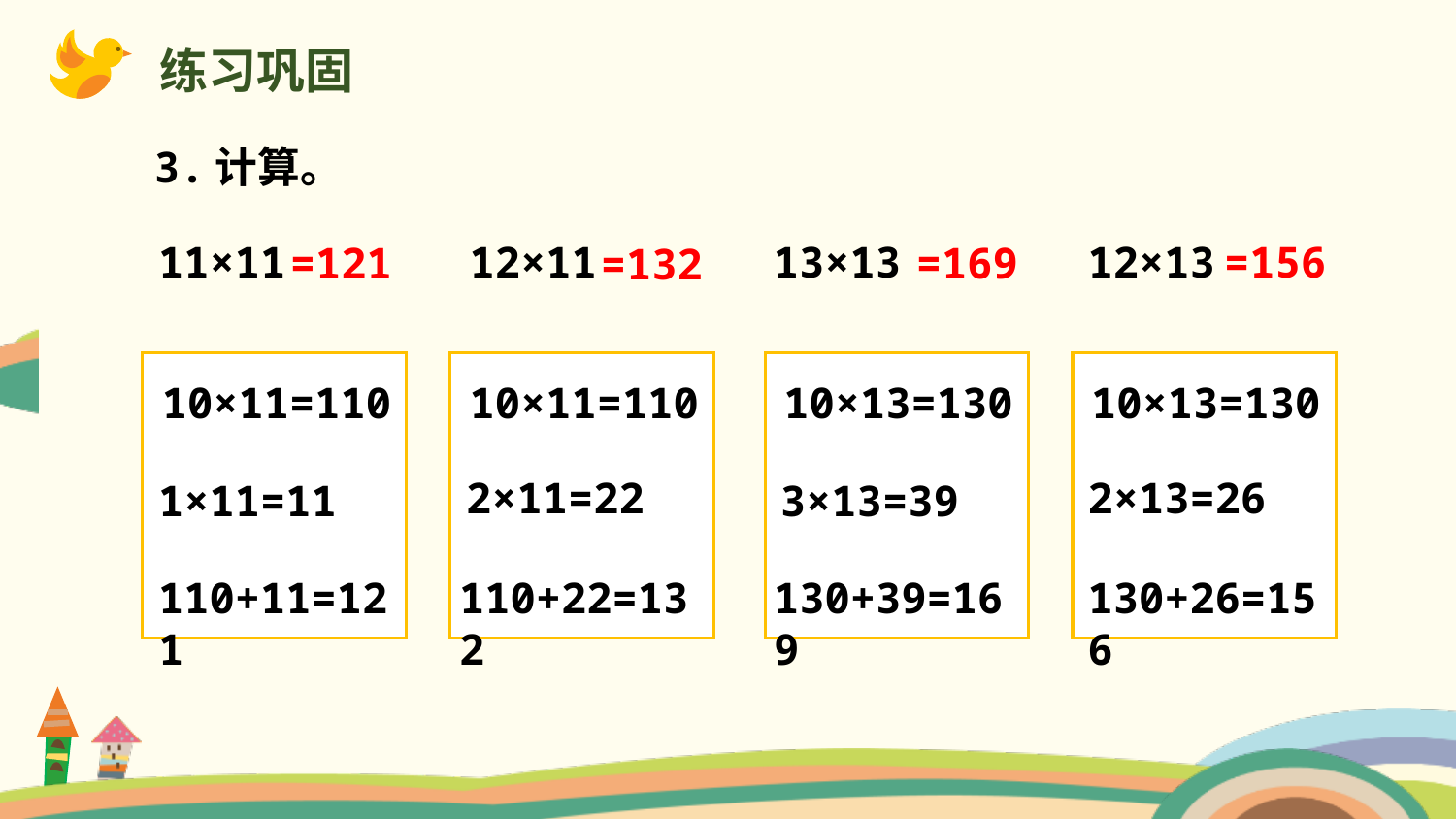

练习巩固
3.计算。
11×11
12×11
13×13
12×13
=156
=121
=169
=132

10×11=110

10×11=110

10×13=130

10×13=130
2×11=22
2×13=26
1×11=11
3×13=39
110+11=121
110+22=132
130+39=169
130+26=156